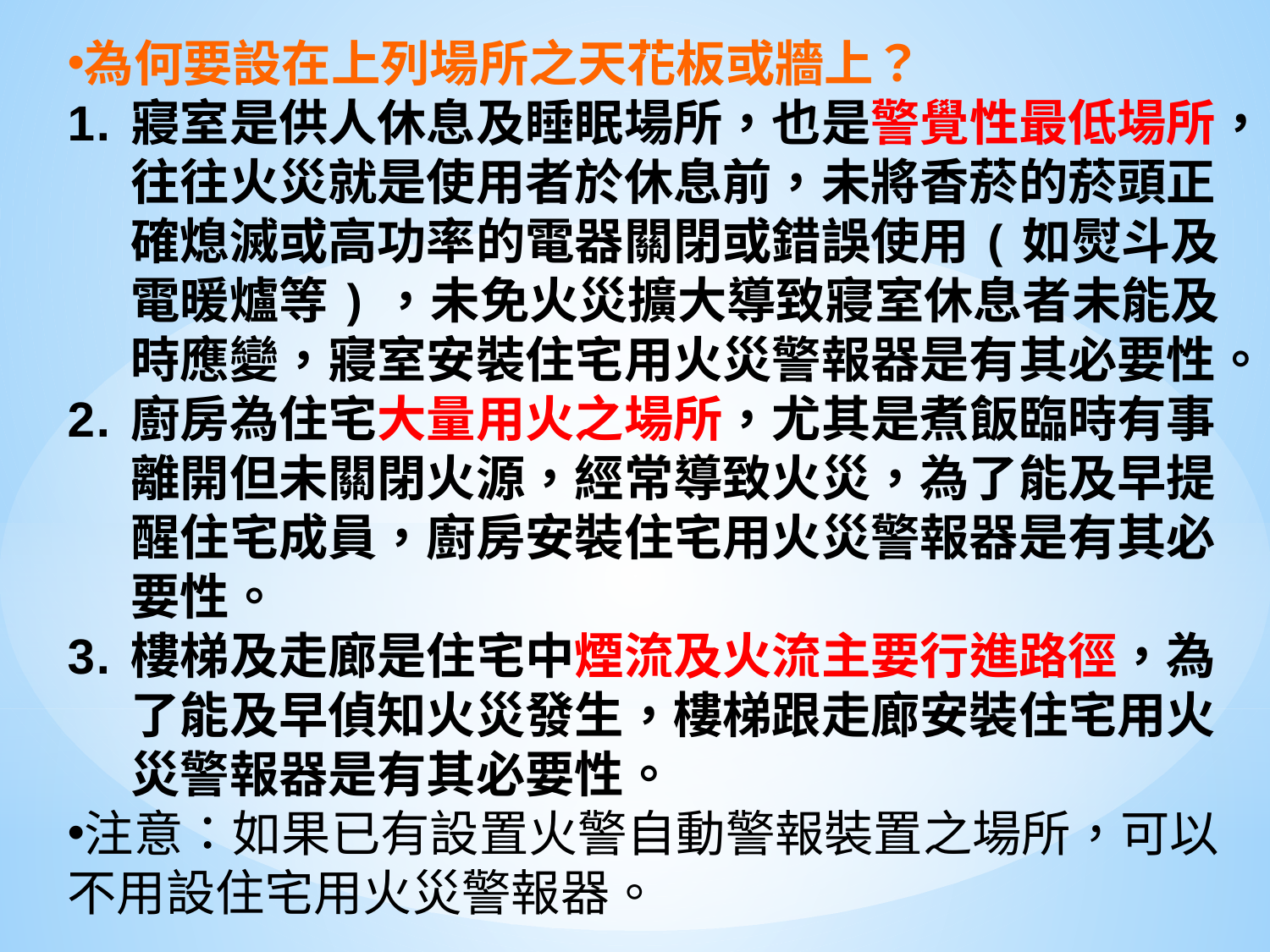

為何要設在上列場所之天花板或牆上？
寢室是供人休息及睡眠場所，也是警覺性最低場所，往往火災就是使用者於休息前，未將香菸的菸頭正確熄滅或高功率的電器關閉或錯誤使用(如熨斗及電暖爐等)，未免火災擴大導致寢室休息者未能及時應變，寢室安裝住宅用火災警報器是有其必要性。
廚房為住宅大量用火之場所，尤其是煮飯臨時有事離開但未關閉火源，經常導致火災，為了能及早提醒住宅成員，廚房安裝住宅用火災警報器是有其必要性。
樓梯及走廊是住宅中煙流及火流主要行進路徑，為了能及早偵知火災發生，樓梯跟走廊安裝住宅用火災警報器是有其必要性。
注意：如果已有設置火警自動警報裝置之場所，可以不用設住宅用火災警報器。